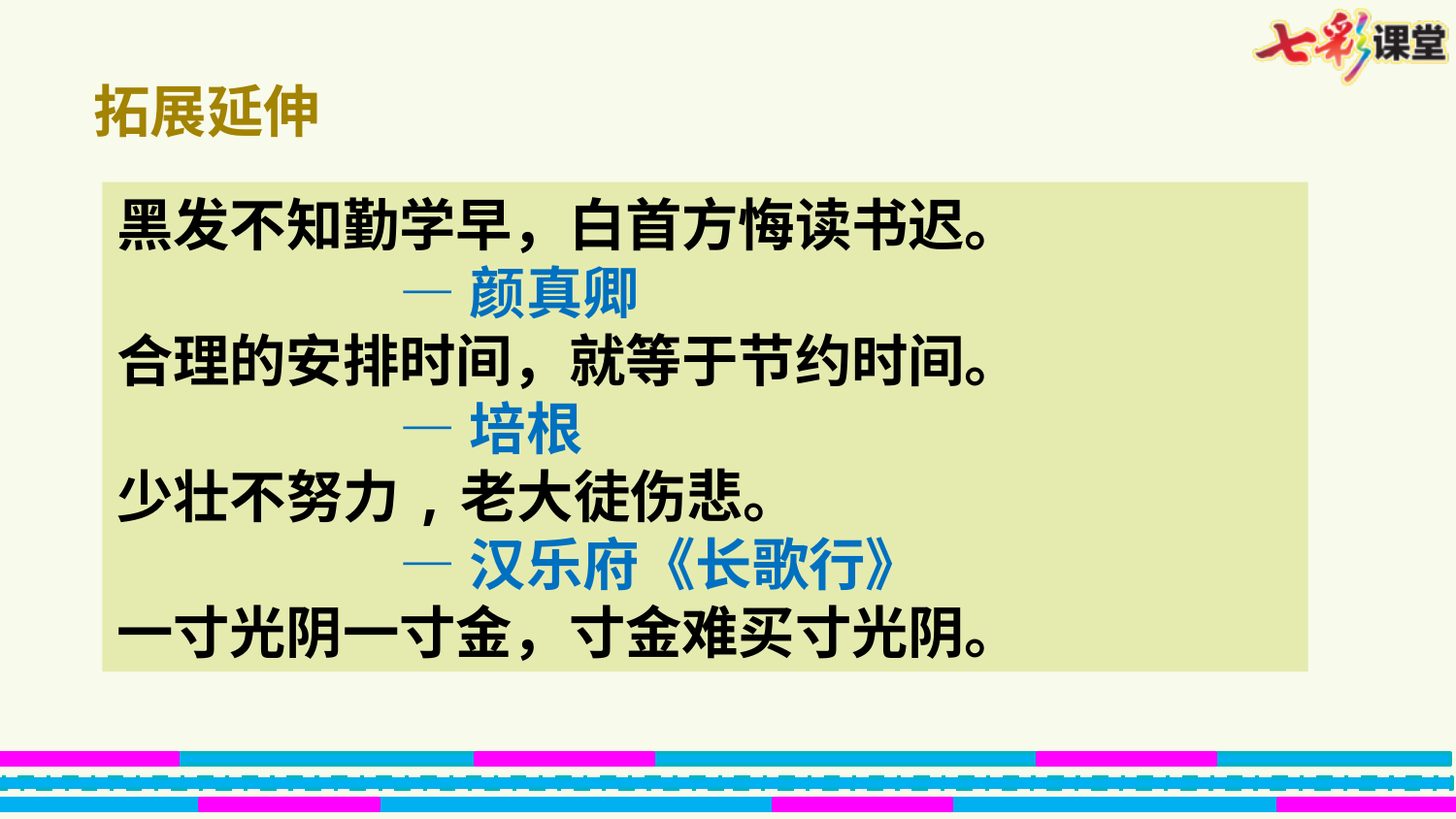

拓展延伸
黑发不知勤学早，白首方悔读书迟。
                      —颜真卿
合理的安排时间，就等于节约时间。
                      —培根
少壮不努力,老大徒伤悲。
                      —汉乐府《长歌行》
一寸光阴一寸金，寸金难买寸光阴。